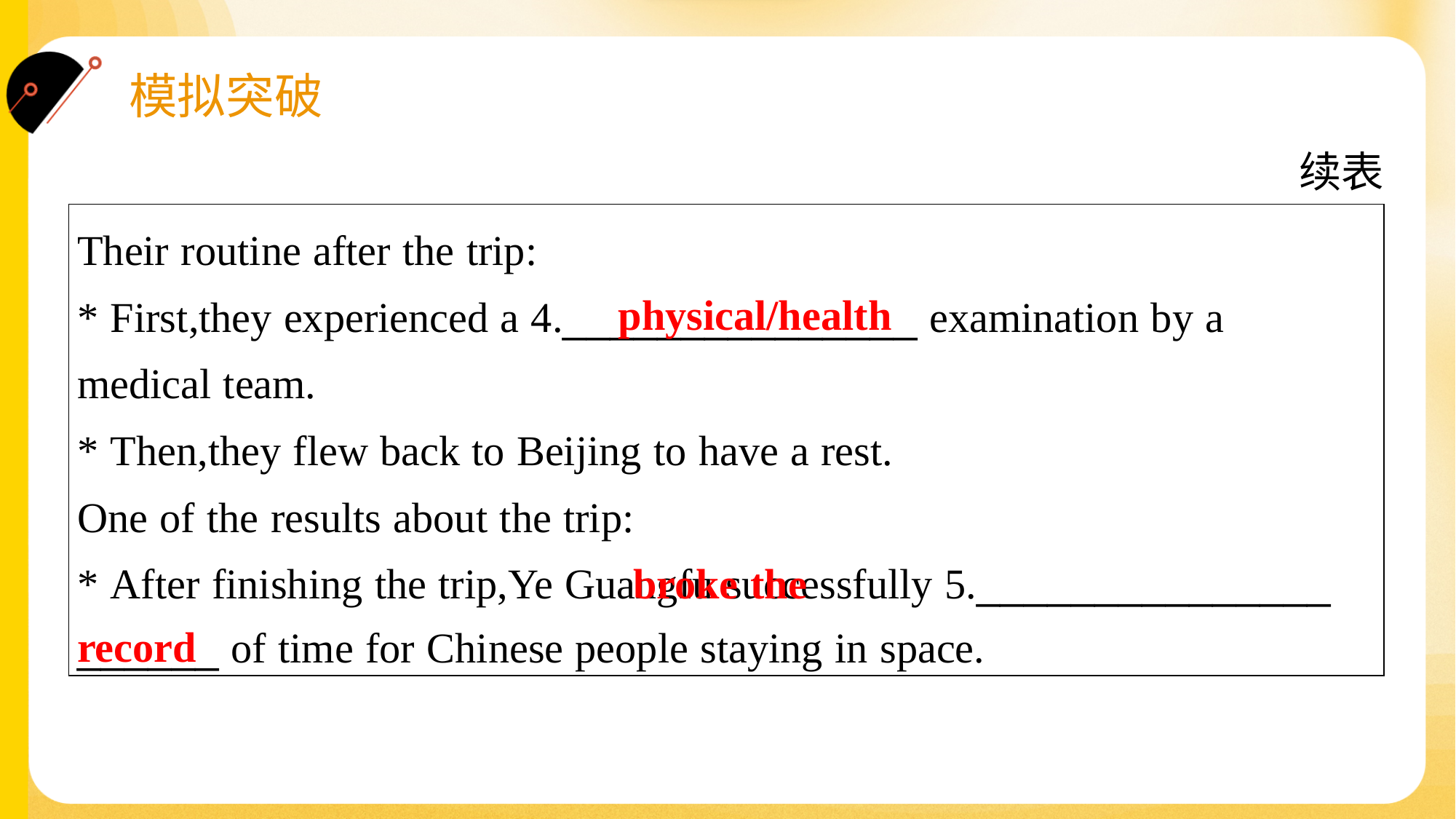

续表
| Their routine after the trip: \* First,they experienced a 4.\_\_\_\_\_\_\_\_\_\_\_\_\_\_\_ examination by a medical team. \* Then,they flew back to Beijing to have a rest. One of the results about the trip: \* After finishing the trip,Ye Guangfu successfully 5.\_\_\_\_\_\_\_\_\_\_\_\_\_\_\_ \_\_\_\_\_\_ of time for Chinese people staying in space. |
| --- |
physical/health
                                               broke the
record